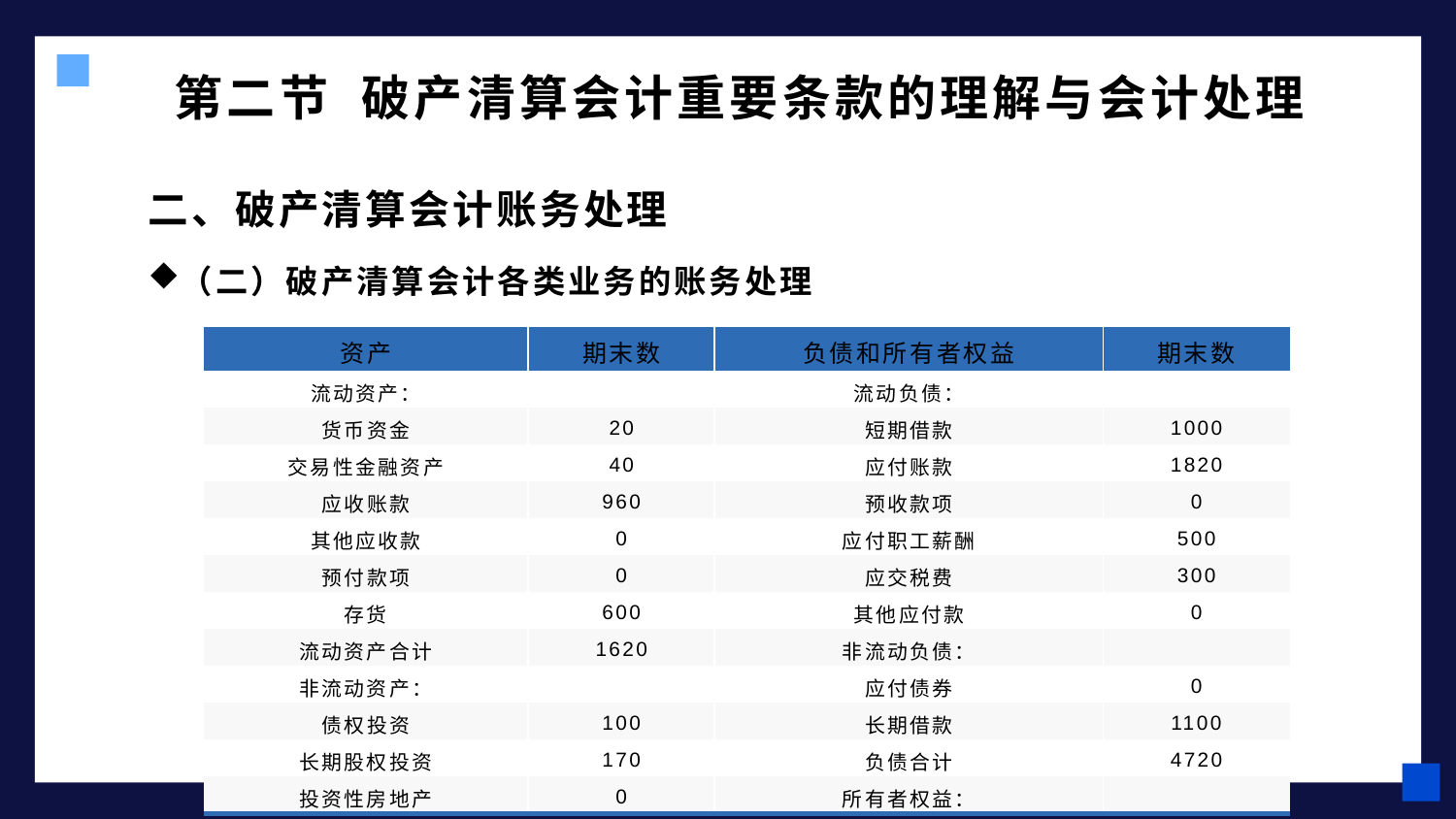

# 第二节  破产清算会计重要条款的理解与会计处理
二、破产清算会计账务处理
（二）破产清算会计各类业务的账务处理

| 资产 | 期末数 | 负债和所有者权益 | 期末数 |
| --- | --- | --- | --- |
| 流动资产： |  | 流动负债： |  |
| 货币资金 | 20 | 短期借款 | 1000 |
| 交易性金融资产 | 40 | 应付账款 | 1820 |
| 应收账款 | 960 | 预收款项 | 0 |
| 其他应收款 | 0 | 应付职工薪酬 | 500 |
| 预付款项 | 0 | 应交税费 | 300 |
| 存货 | 600 | 其他应付款 | 0 |
| 流动资产合计 | 1620 | 非流动负债： |  |
| 非流动资产： |  | 应付债券 | 0 |
| 债权投资 | 100 | 长期借款 | 1100 |
| 长期股权投资 | 170 | 负债合计 | 4720 |
| 投资性房地产 | 0 | 所有者权益： |  |